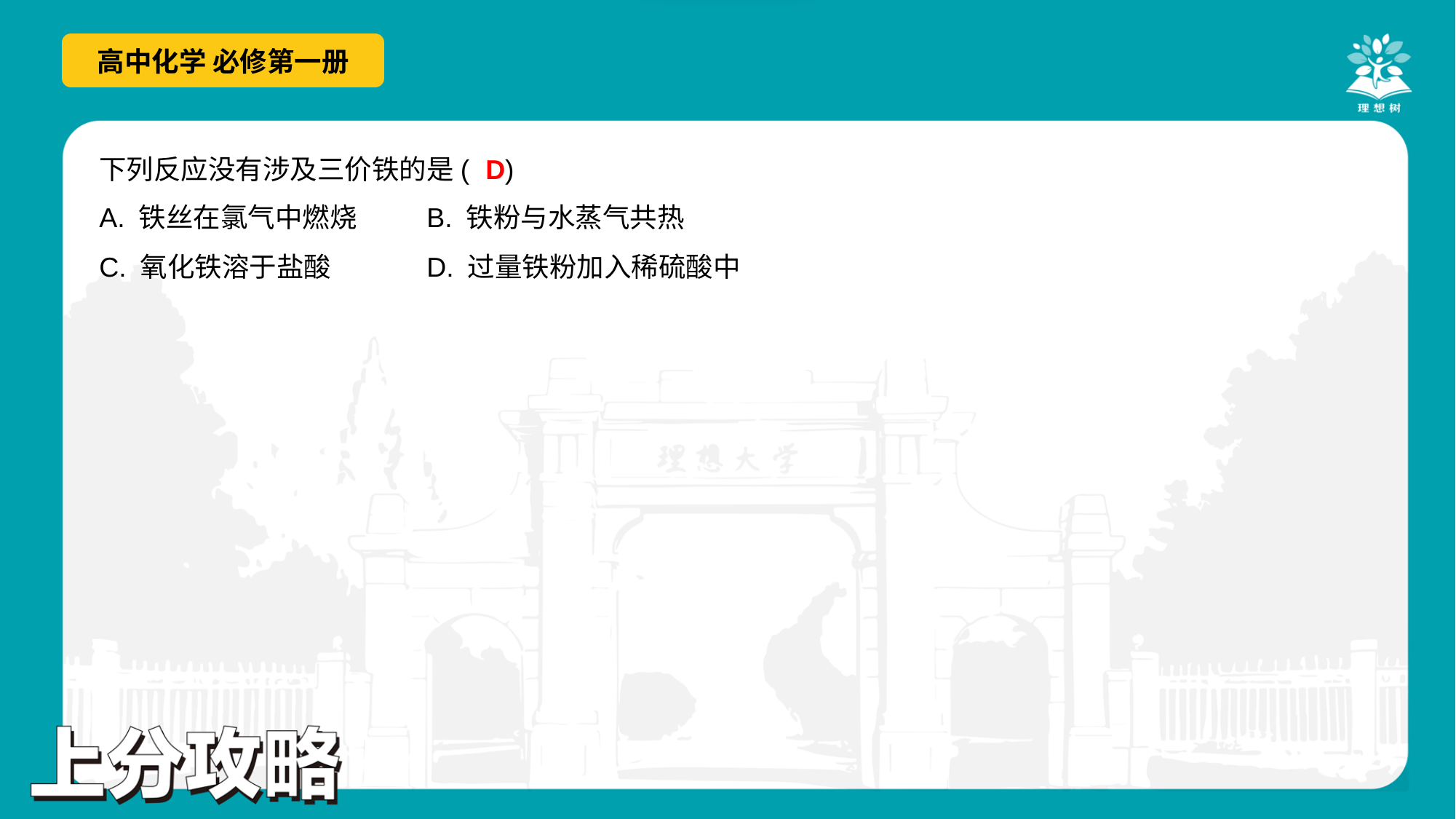

D
下列反应没有涉及三价铁的是(     )
A. 铁丝在氯气中燃烧	B. 铁粉与水蒸气共热
C. 氧化铁溶于盐酸	D. 过量铁粉加入稀硫酸中